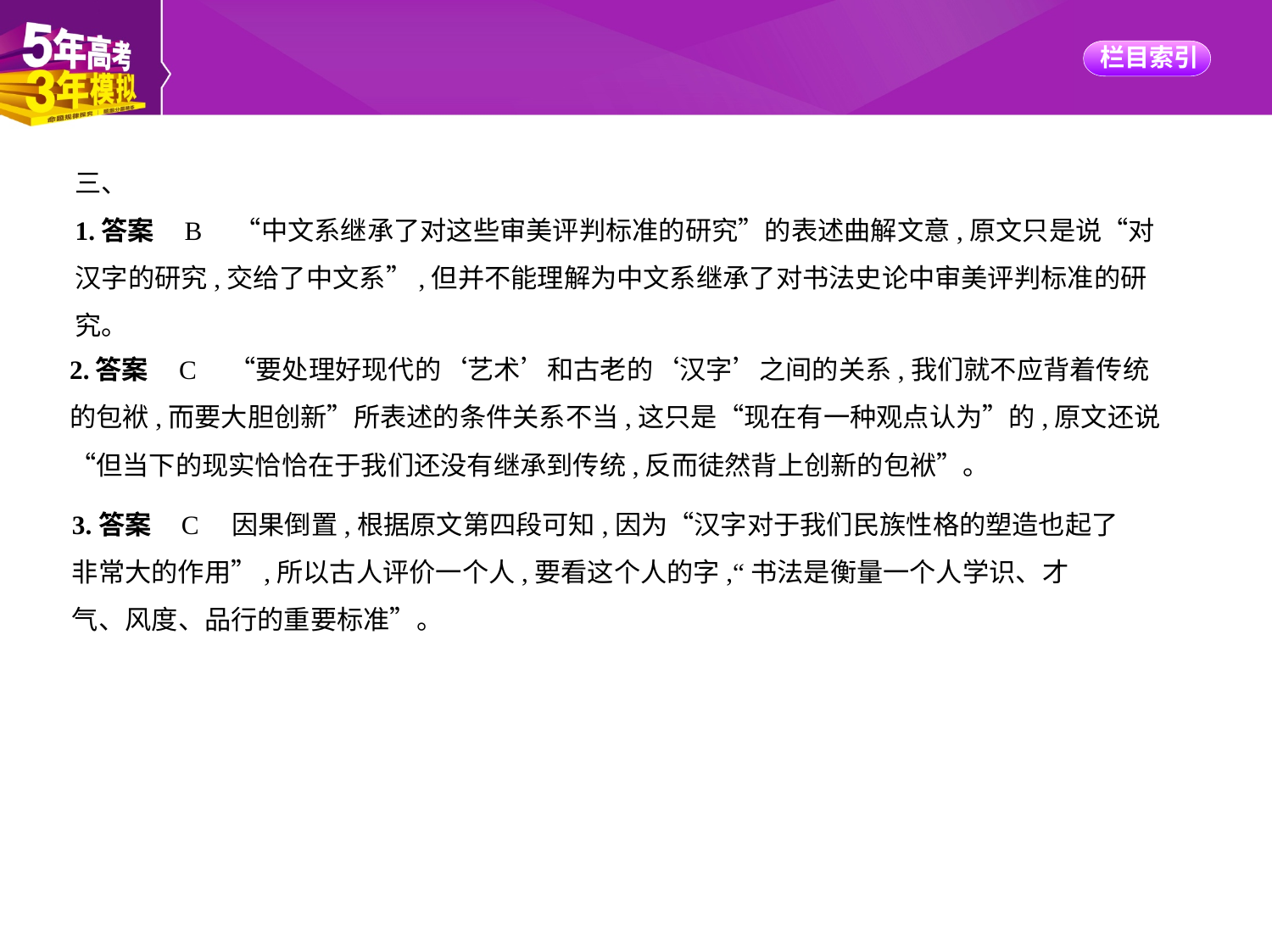

三、
1.答案    B　“中文系继承了对这些审美评判标准的研究”的表述曲解文意,原文只是说“对
汉字的研究,交给了中文系”,但并不能理解为中文系继承了对书法史论中审美评判标准的研
究。
2.答案    C　“要处理好现代的‘艺术’和古老的‘汉字’之间的关系,我们就不应背着传统
的包袱,而要大胆创新”所表述的条件关系不当,这只是“现在有一种观点认为”的,原文还说
“但当下的现实恰恰在于我们还没有继承到传统,反而徒然背上创新的包袱”。
3.答案    C　因果倒置,根据原文第四段可知,因为“汉字对于我们民族性格的塑造也起了非常大的作用”,所以古人评价一个人,要看这个人的字,“书法是衡量一个人学识、才气、风度、品行的重要标准”。